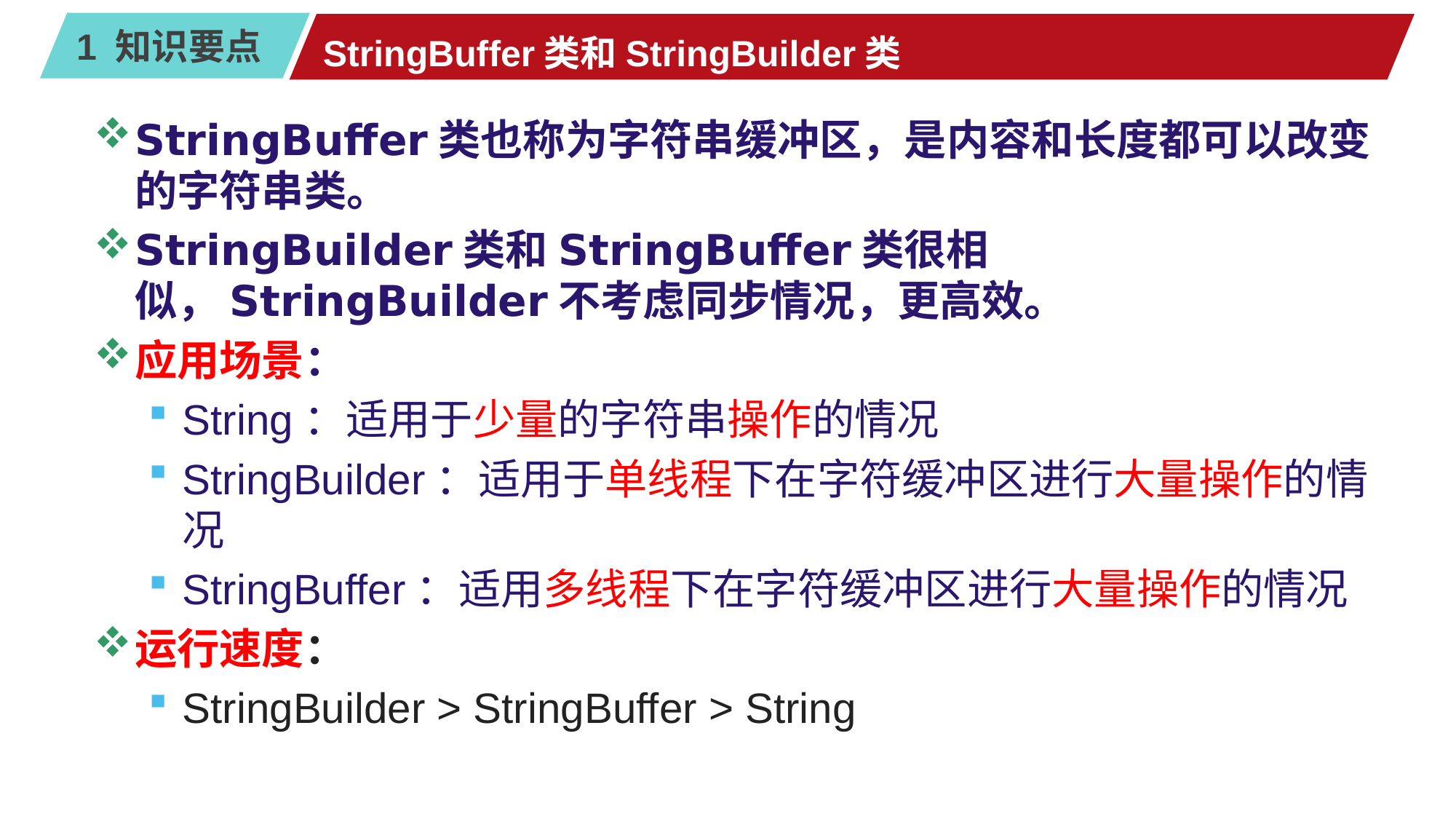

# StringBuffer类和StringBuilder类
StringBuffer类也称为字符串缓冲区，是内容和长度都可以改变的字符串类。
StringBuilder类和StringBuffer类很相似，StringBuilder不考虑同步情况，更高效。
应用场景：
String：适用于少量的字符串操作的情况
StringBuilder：适用于单线程下在字符缓冲区进行大量操作的情况
StringBuffer：适用多线程下在字符缓冲区进行大量操作的情况
运行速度：
StringBuilder > StringBuffer > String